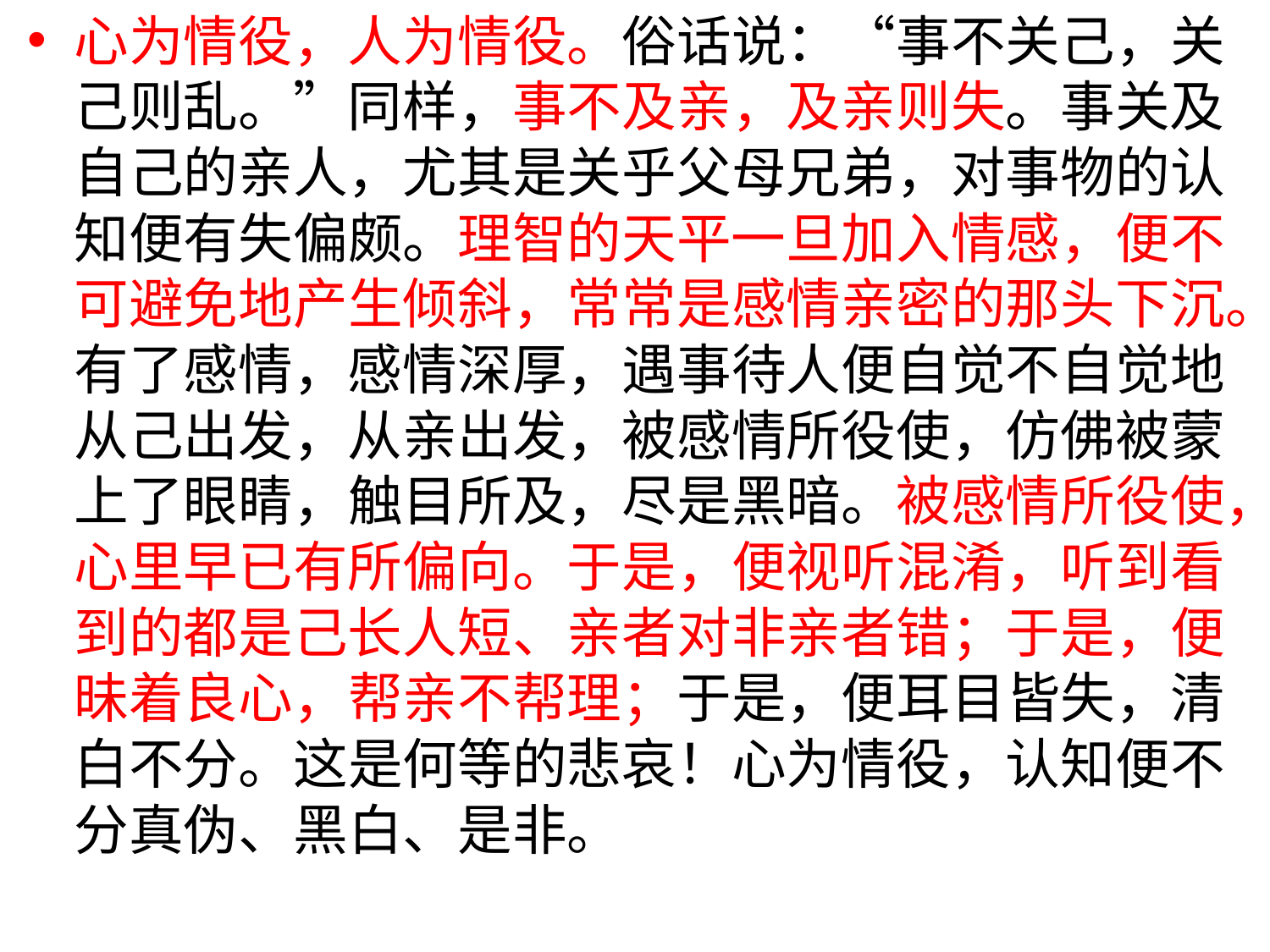

心为情役，人为情役。俗话说：“事不关己，关己则乱。”同样，事不及亲，及亲则失。事关及自己的亲人，尤其是关乎父母兄弟，对事物的认知便有失偏颇。理智的天平一旦加入情感，便不可避免地产生倾斜，常常是感情亲密的那头下沉。有了感情，感情深厚，遇事待人便自觉不自觉地从己出发，从亲出发，被感情所役使，仿佛被蒙上了眼睛，触目所及，尽是黑暗。被感情所役使，心里早已有所偏向。于是，便视听混淆，听到看到的都是己长人短、亲者对非亲者错；于是，便昧着良心，帮亲不帮理；于是，便耳目皆失，清白不分。这是何等的悲哀！心为情役，认知便不分真伪、黑白、是非。